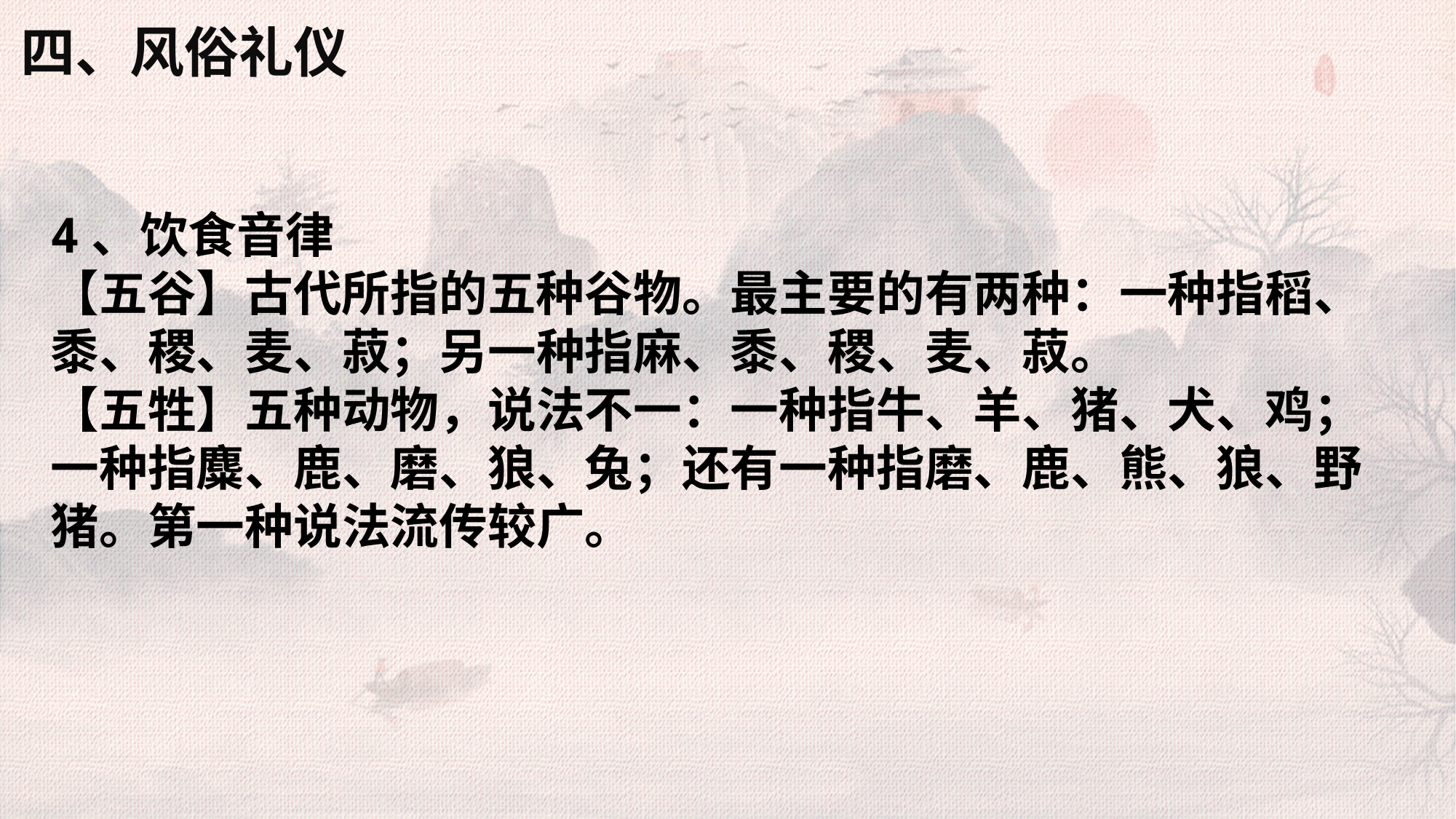

四、风俗礼仪
4、饮食音律
【五谷】古代所指的五种谷物。最主要的有两种：一种指稻、黍、稷、麦、菽；另一种指麻、黍、稷、麦、菽。
【五牲】五种动物，说法不一：一种指牛、羊、猪、犬、鸡；一种指麋、鹿、磨、狼、兔；还有一种指磨、鹿、熊、狼、野猪。第一种说法流传较广。